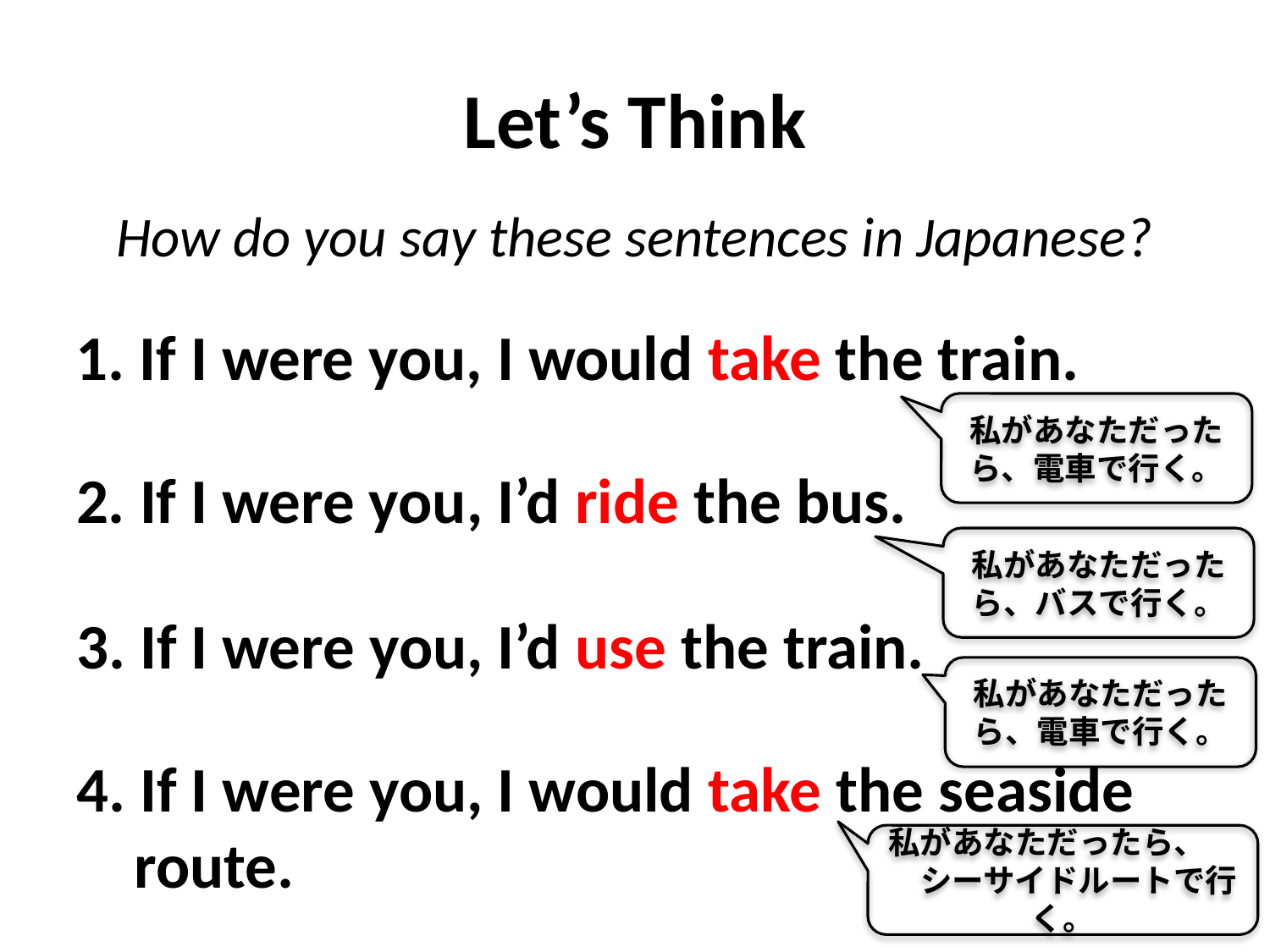

# Let’s Think
How do you say these sentences in Japanese?

1. If I were you, I would take the train.
私があなただったら、電車で行く。
2. If I were you, I’d ride the bus.
私があなただったら、バスで行く。
3. If I were you, I’d use the train.
私があなただったら、電車で行く。
4. If I were you, I would take the seaside
    route.
私があなただったら、　　シーサイドルートで行く。